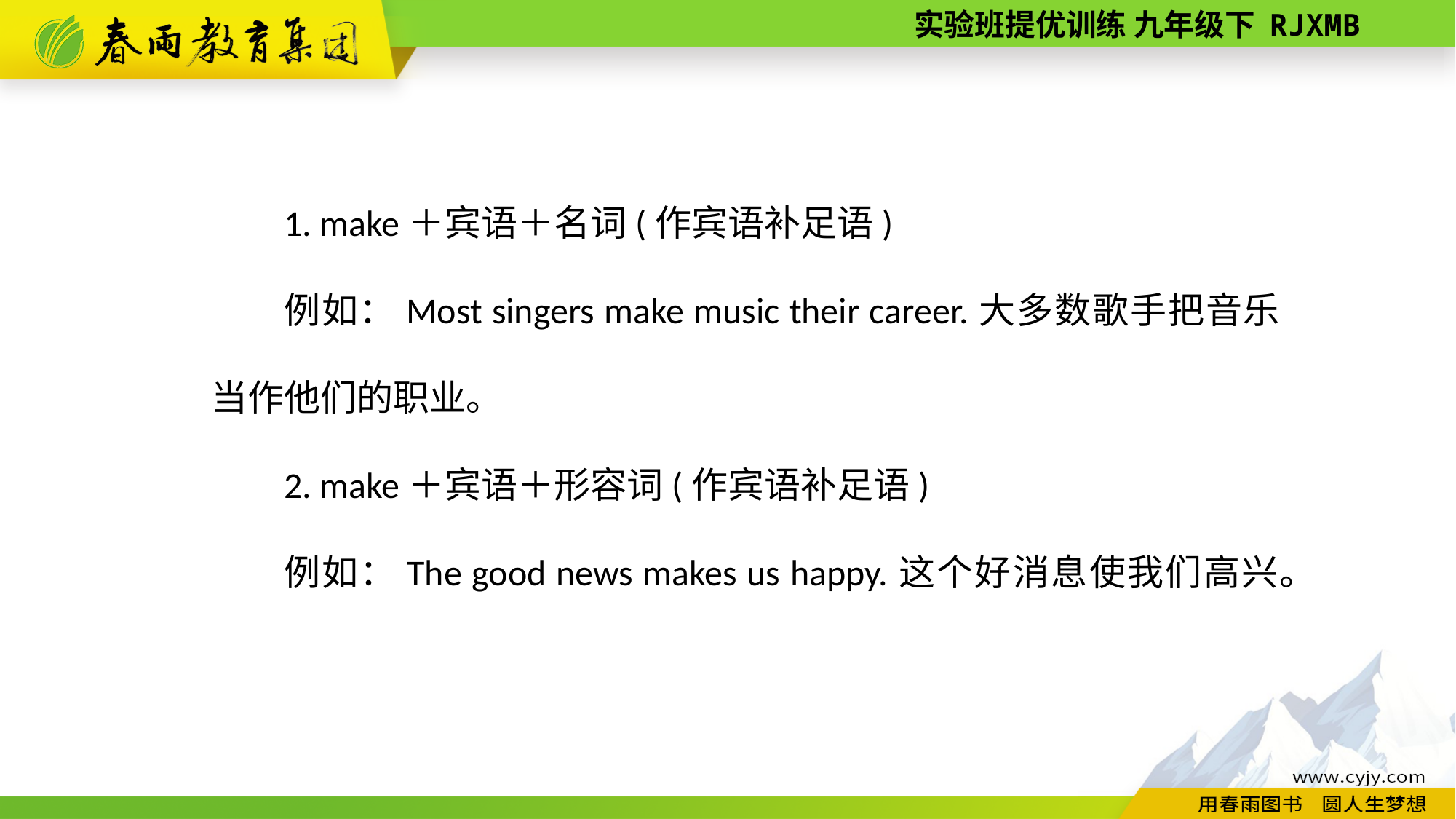

1. make＋宾语＋名词(作宾语补足语)
例如：Most singers make music their career.大多数歌手把音乐当作他们的职业。
2. make＋宾语＋形容词(作宾语补足语)
例如：The good news makes us happy.这个好消息使我们高兴。